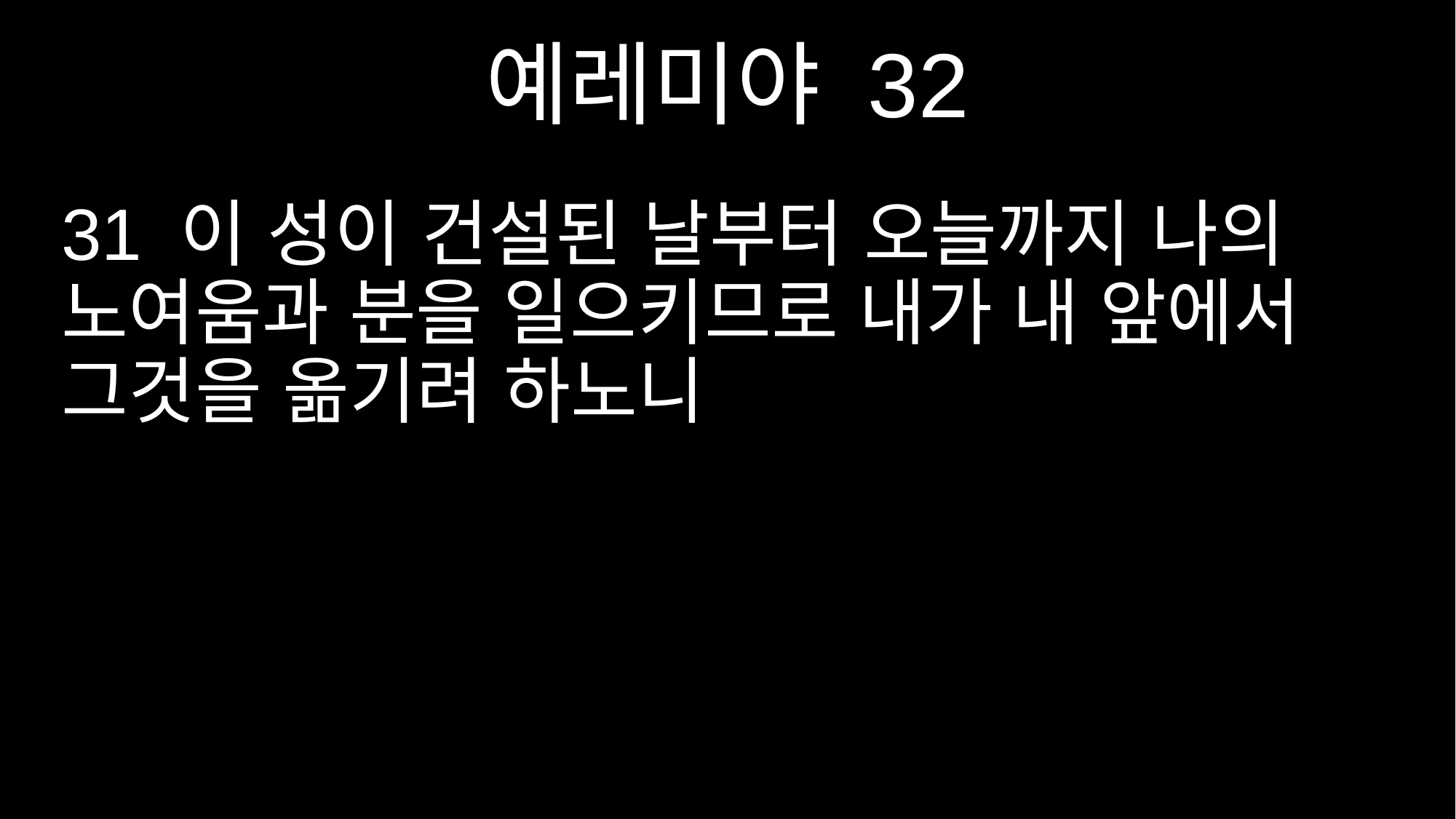

예레미야 32
31 이 성이 건설된 날부터 오늘까지 나의 노여움과 분을 일으키므로 내가 내 앞에서 그것을 옮기려 하노니